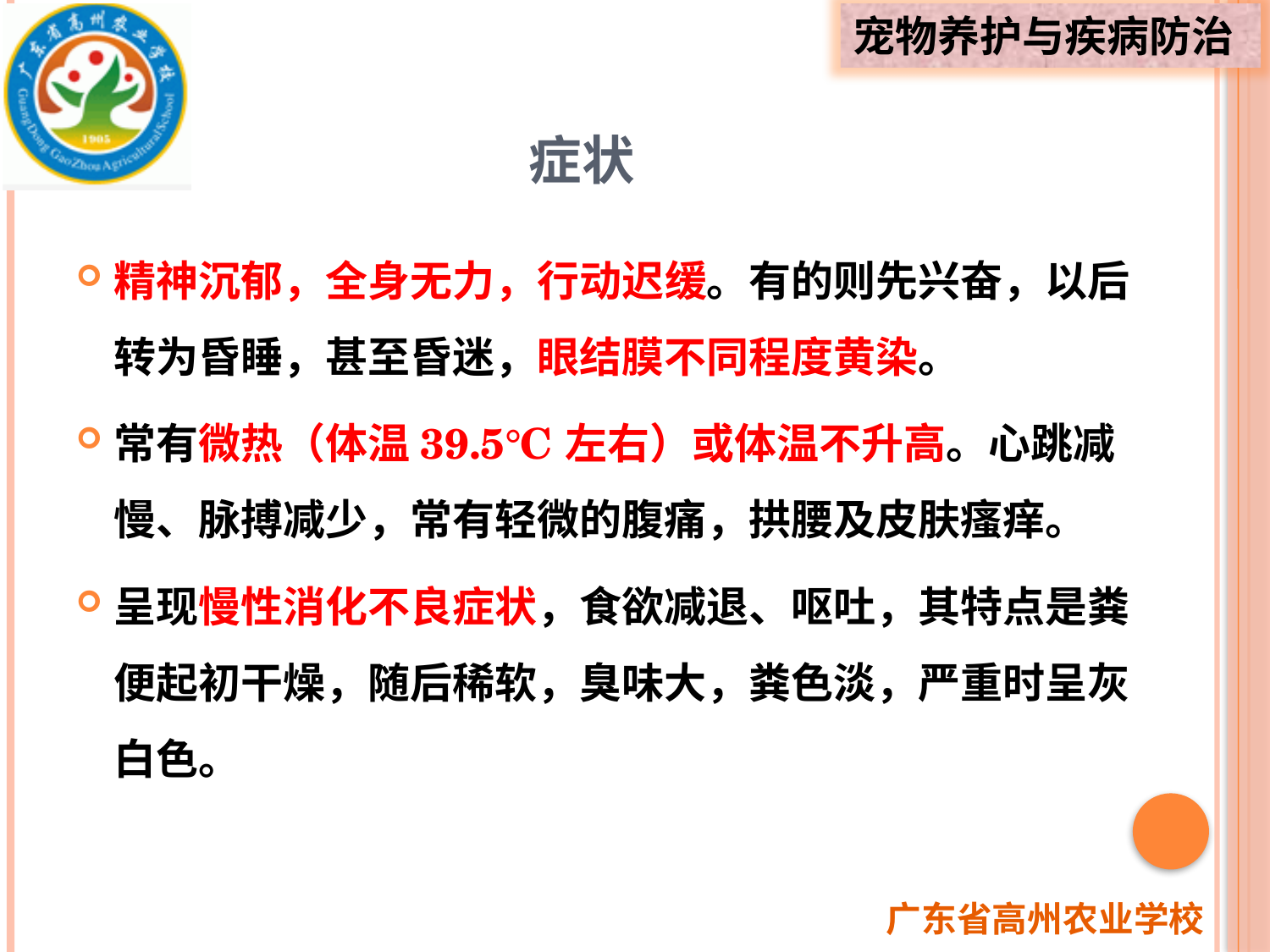

# 症状
精神沉郁，全身无力，行动迟缓。有的则先兴奋，以后转为昏睡，甚至昏迷，眼结膜不同程度黄染。
常有微热（体温39.5℃左右）或体温不升高。心跳减慢、脉搏减少，常有轻微的腹痛，拱腰及皮肤瘙痒。
呈现慢性消化不良症状，食欲减退、呕吐，其特点是粪便起初干燥，随后稀软，臭味大，粪色淡，严重时呈灰白色。